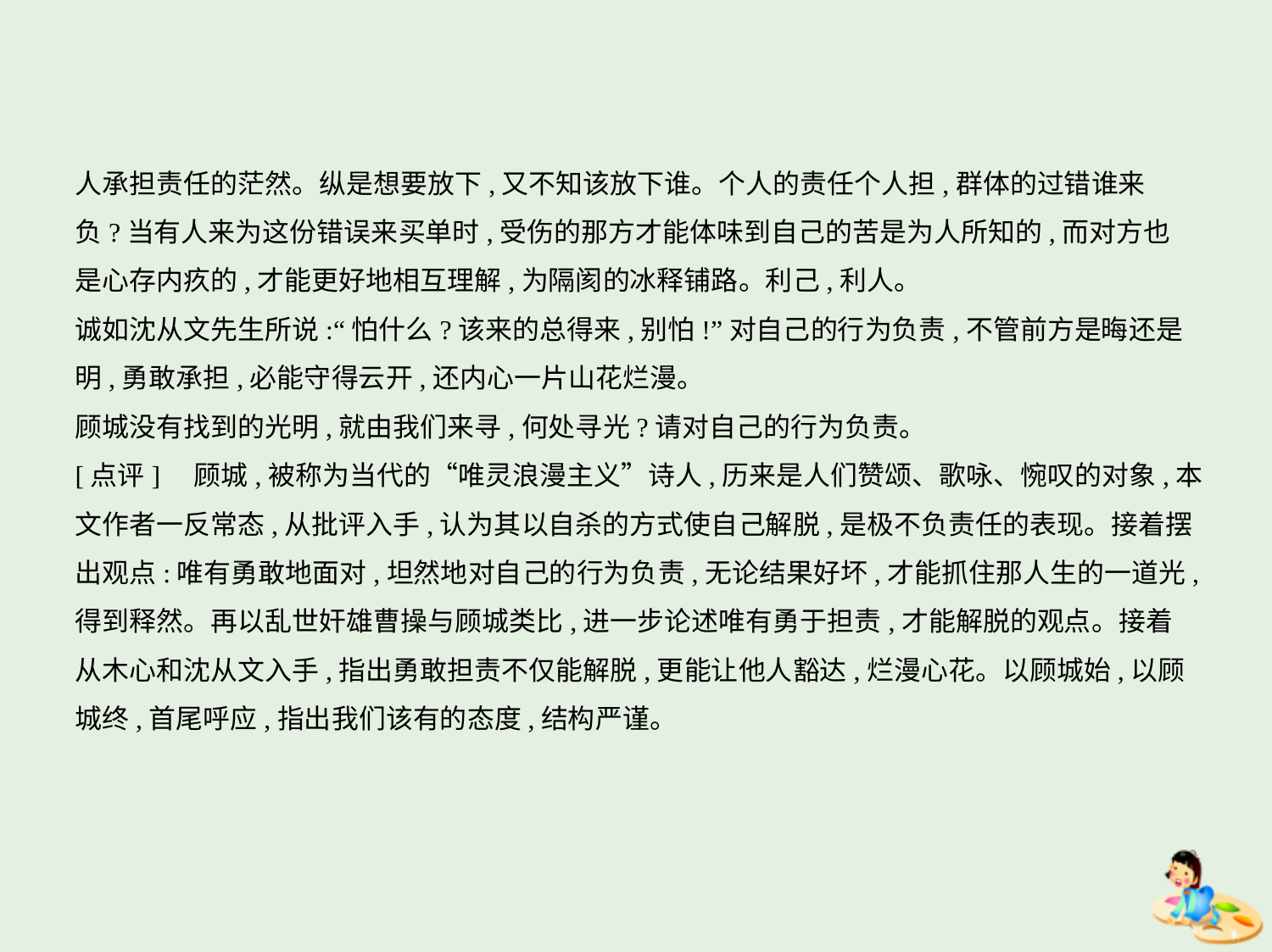

人承担责任的茫然。纵是想要放下,又不知该放下谁。个人的责任个人担,群体的过错谁来
负?当有人来为这份错误来买单时,受伤的那方才能体味到自己的苦是为人所知的,而对方也
是心存内疚的,才能更好地相互理解,为隔阂的冰释铺路。利己,利人。
诚如沈从文先生所说:“怕什么?该来的总得来,别怕!”对自己的行为负责,不管前方是晦还是
明,勇敢承担,必能守得云开,还内心一片山花烂漫。
顾城没有找到的光明,就由我们来寻,何处寻光?请对自己的行为负责。
[点评]　顾城,被称为当代的“唯灵浪漫主义”诗人,历来是人们赞颂、歌咏、惋叹的对象,本
文作者一反常态,从批评入手,认为其以自杀的方式使自己解脱,是极不负责任的表现。接着摆
出观点:唯有勇敢地面对,坦然地对自己的行为负责,无论结果好坏,才能抓住那人生的一道光,
得到释然。再以乱世奸雄曹操与顾城类比,进一步论述唯有勇于担责,才能解脱的观点。接着
从木心和沈从文入手,指出勇敢担责不仅能解脱,更能让他人豁达,烂漫心花。以顾城始,以顾
城终,首尾呼应,指出我们该有的态度,结构严谨。